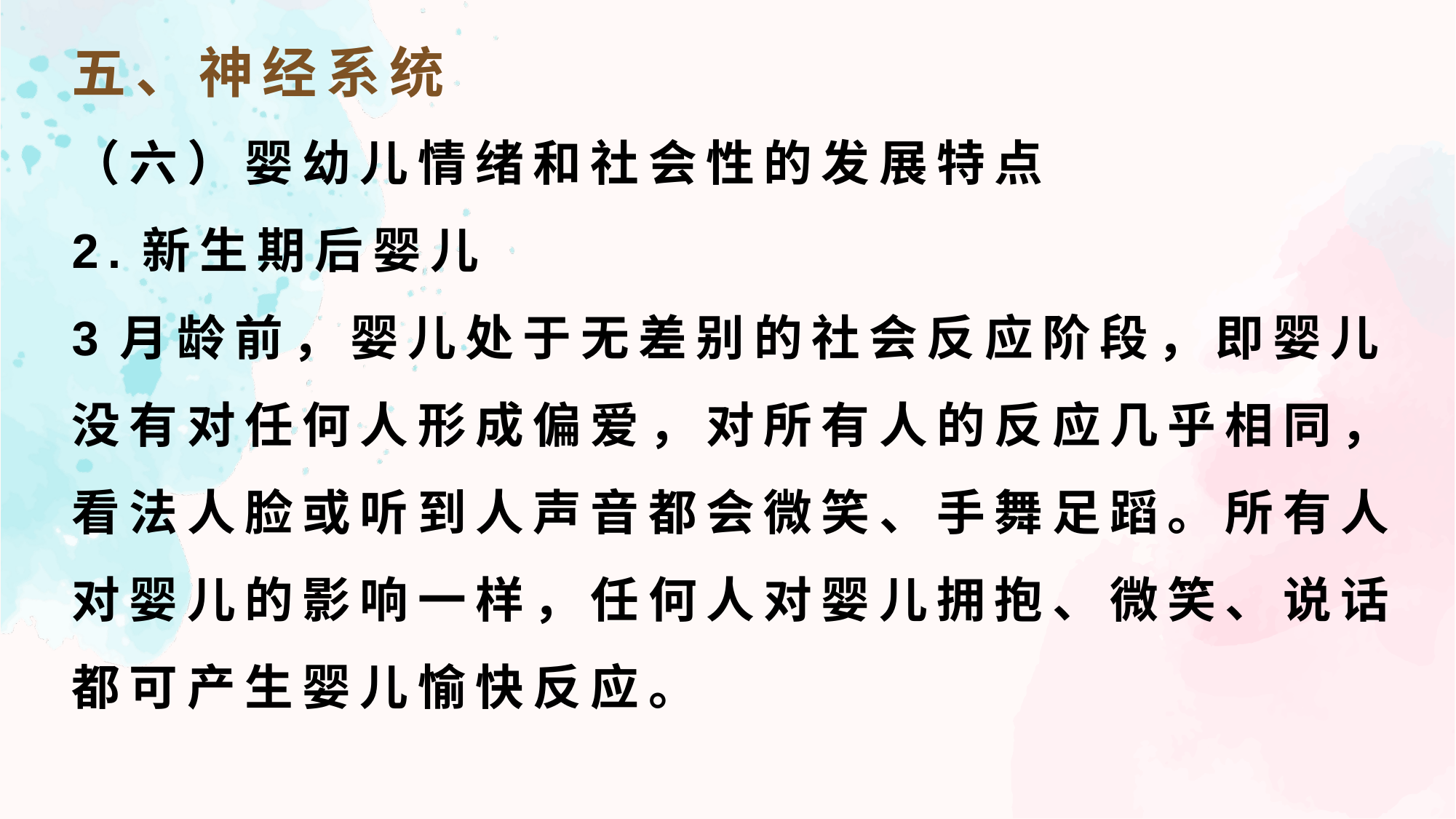

五、神经系统
（六）婴幼儿情绪和社会性的发展特点
2.新生期后婴儿
3月龄前，婴儿处于无差别的社会反应阶段，即婴儿没有对任何人形成偏爱，对所有人的反应几乎相同，看法人脸或听到人声音都会微笑、手舞足蹈。所有人对婴儿的影响一样，任何人对婴儿拥抱、微笑、说话都可产生婴儿愉快反应。